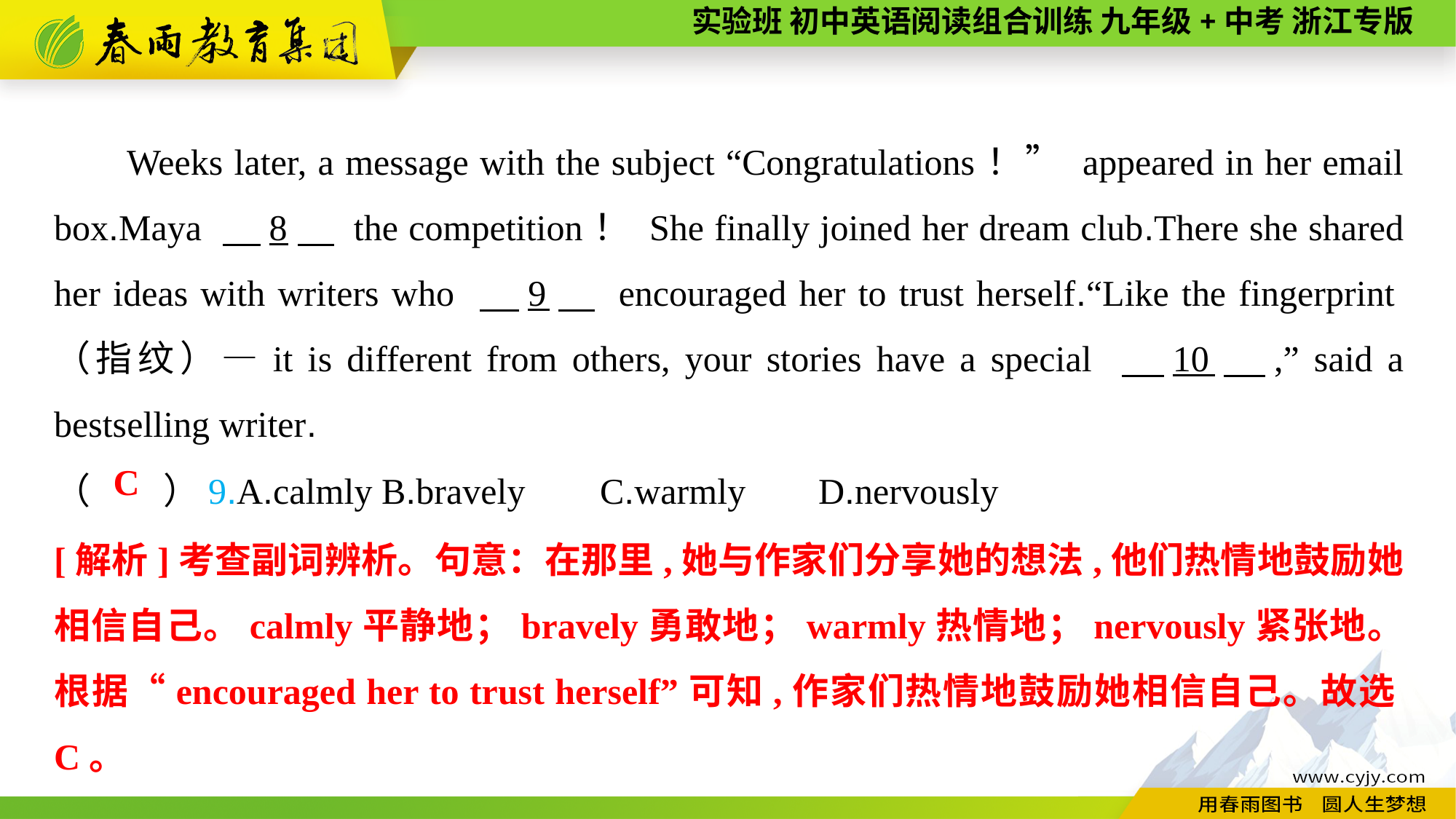

Weeks later, a message with the subject “Congratulations！” appeared in her email box.Maya 　8　 the competition！ She finally joined her dream club.There she shared her ideas with writers who 　9　 encouraged her to trust herself.“Like the fingerprint（指纹）—it is different from others, your stories have a special 　10　,” said a bestselling writer.
（　　）9.A.calmly	B.bravely	C.warmly	D.nervously
C
[解析]考查副词辨析。句意：在那里,她与作家们分享她的想法,他们热情地鼓励她相信自己。calmly平静地；bravely勇敢地；warmly热情地；nervously紧张地。根据“encouraged her to trust herself”可知,作家们热情地鼓励她相信自己。故选C。